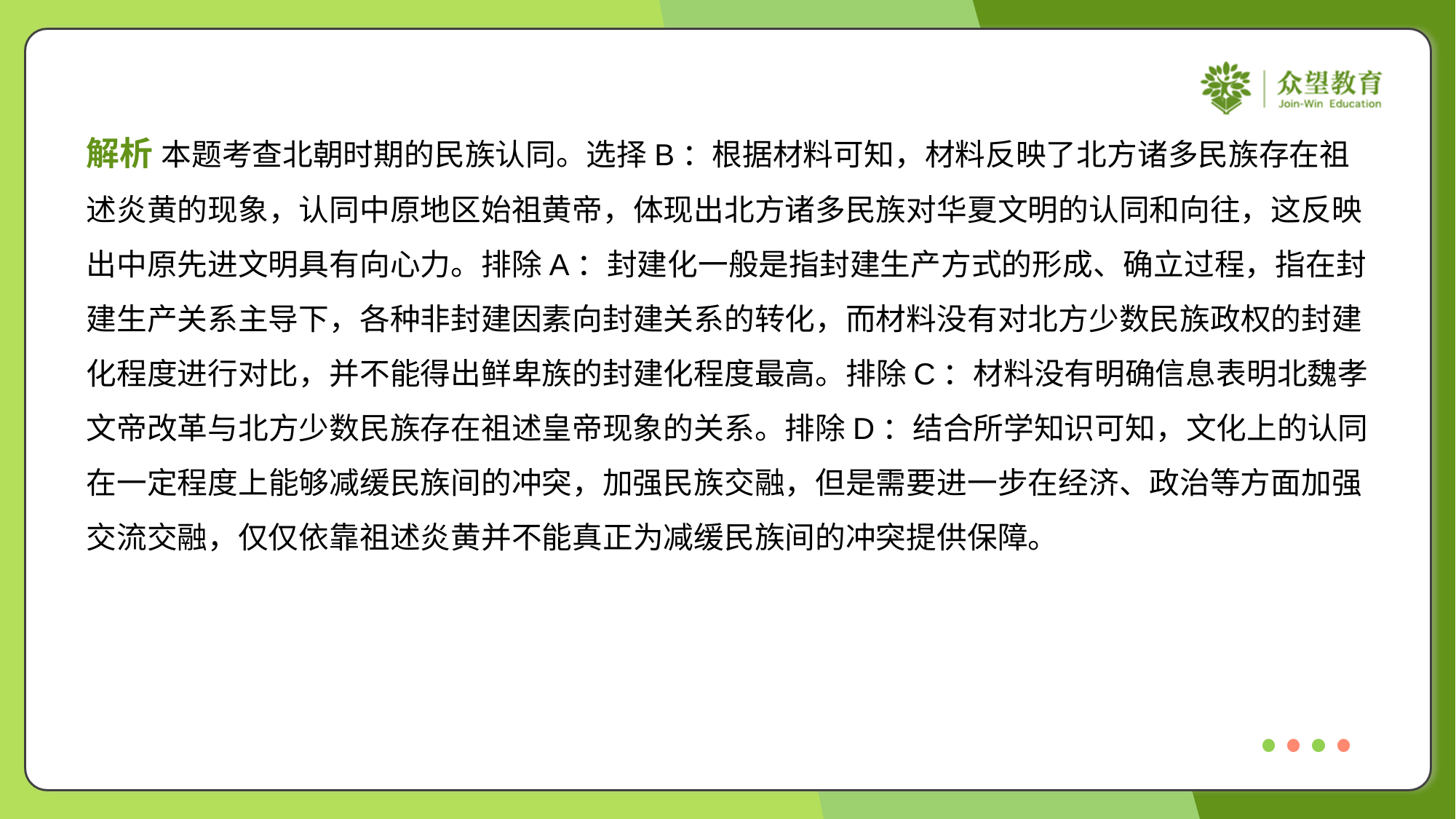

解析 本题考查北朝时期的民族认同。选择B：根据材料可知，材料反映了北方诸多民族存在祖
述炎黄的现象，认同中原地区始祖黄帝，体现出北方诸多民族对华夏文明的认同和向往，这反映
出中原先进文明具有向心力。排除A：封建化一般是指封建生产方式的形成、确立过程，指在封
建生产关系主导下，各种非封建因素向封建关系的转化，而材料没有对北方少数民族政权的封建
化程度进行对比，并不能得出鲜卑族的封建化程度最高。排除C：材料没有明确信息表明北魏孝
文帝改革与北方少数民族存在祖述皇帝现象的关系。排除D：结合所学知识可知，文化上的认同
在一定程度上能够减缓民族间的冲突，加强民族交融，但是需要进一步在经济、政治等方面加强
交流交融，仅仅依靠祖述炎黄并不能真正为减缓民族间的冲突提供保障。